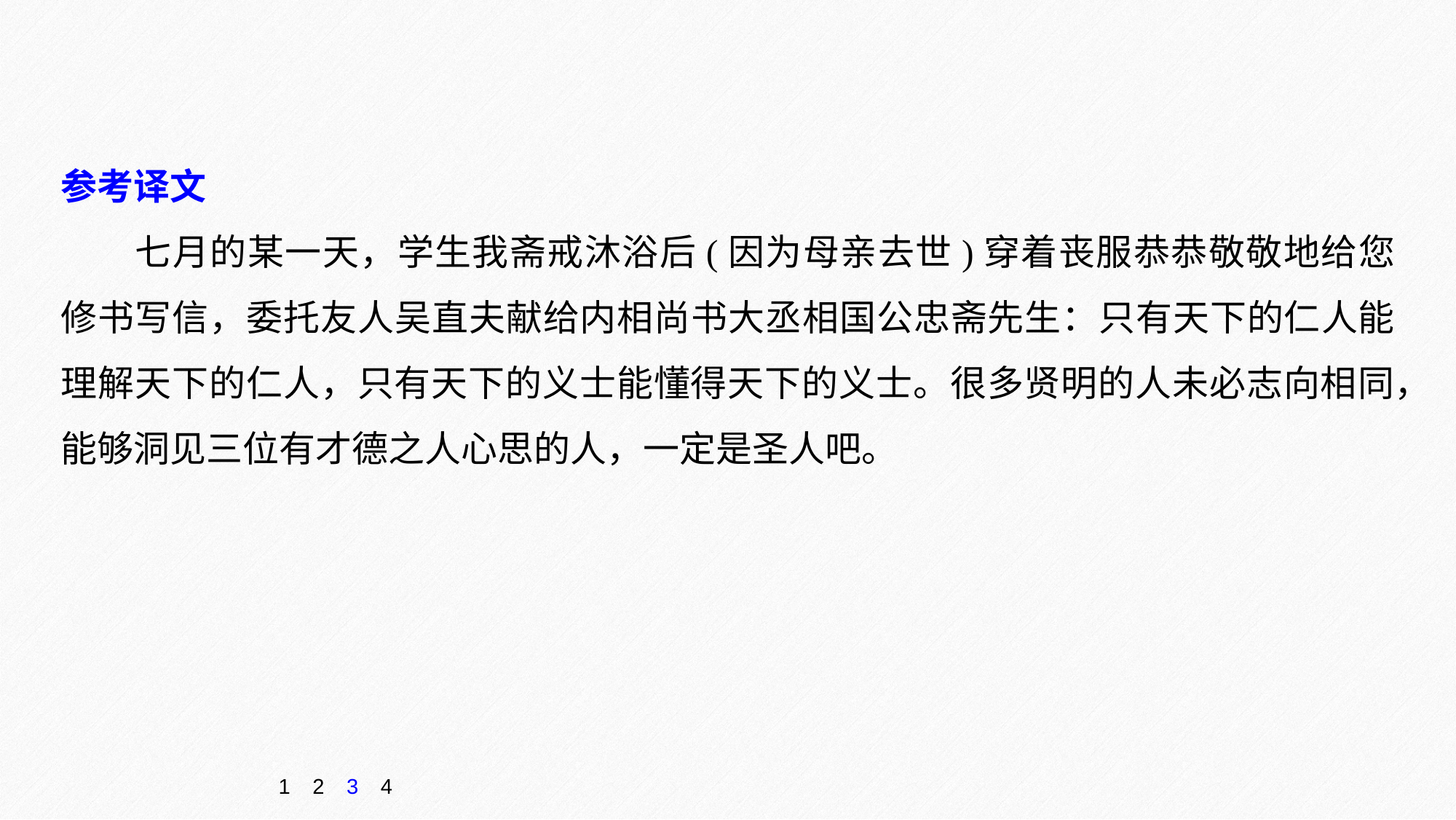

参考译文
七月的某一天，学生我斋戒沐浴后(因为母亲去世)穿着丧服恭恭敬敬地给您修书写信，委托友人吴直夫献给内相尚书大丞相国公忠斋先生：只有天下的仁人能理解天下的仁人，只有天下的义士能懂得天下的义士。很多贤明的人未必志向相同，能够洞见三位有才德之人心思的人，一定是圣人吧。
1
2
3
4